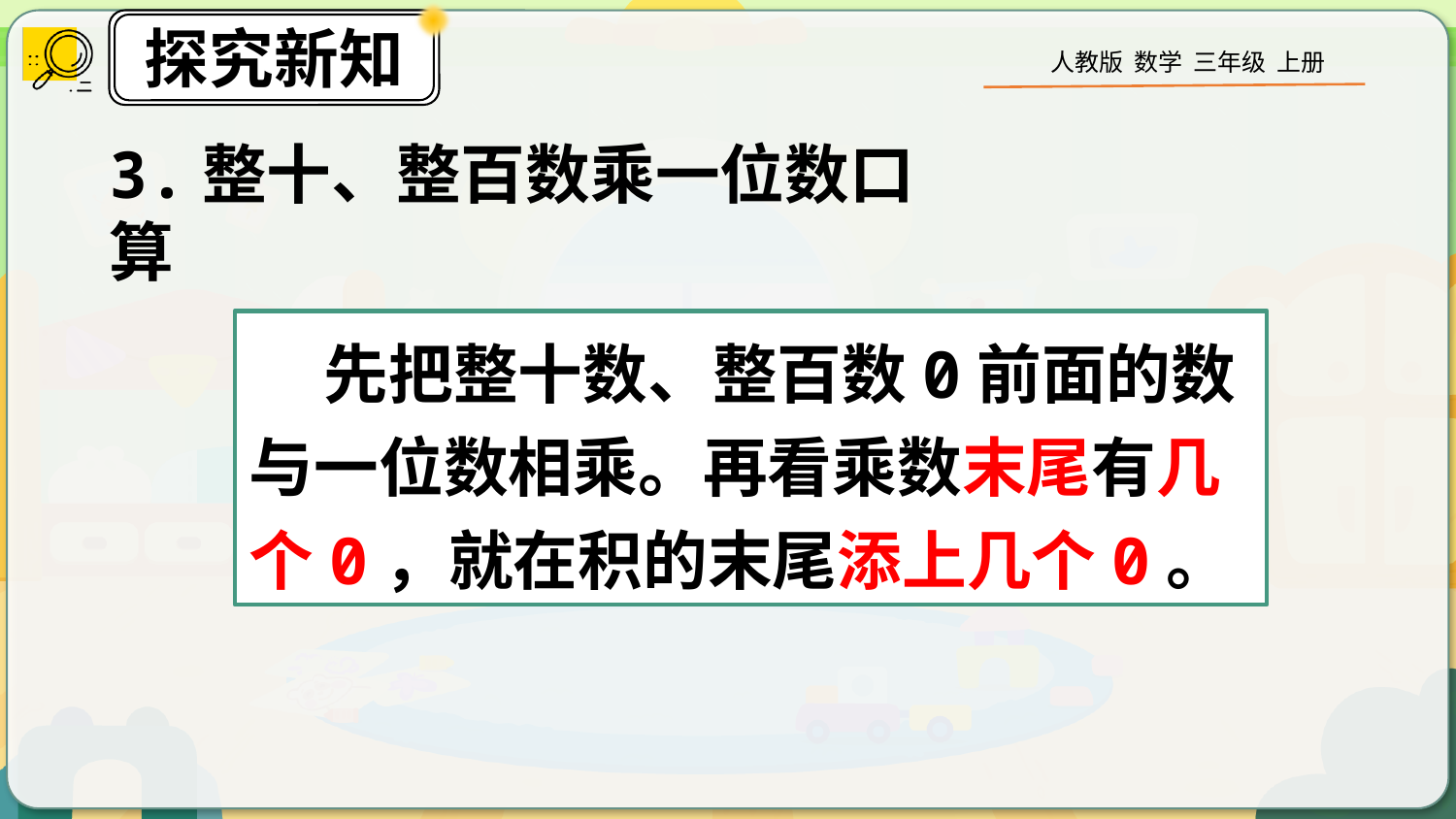

3.整十、整百数乘一位数口算

    先把整十数、整百数0前面的数与一位数相乘。再看乘数末尾有几个0，就在积的末尾添上几个0。